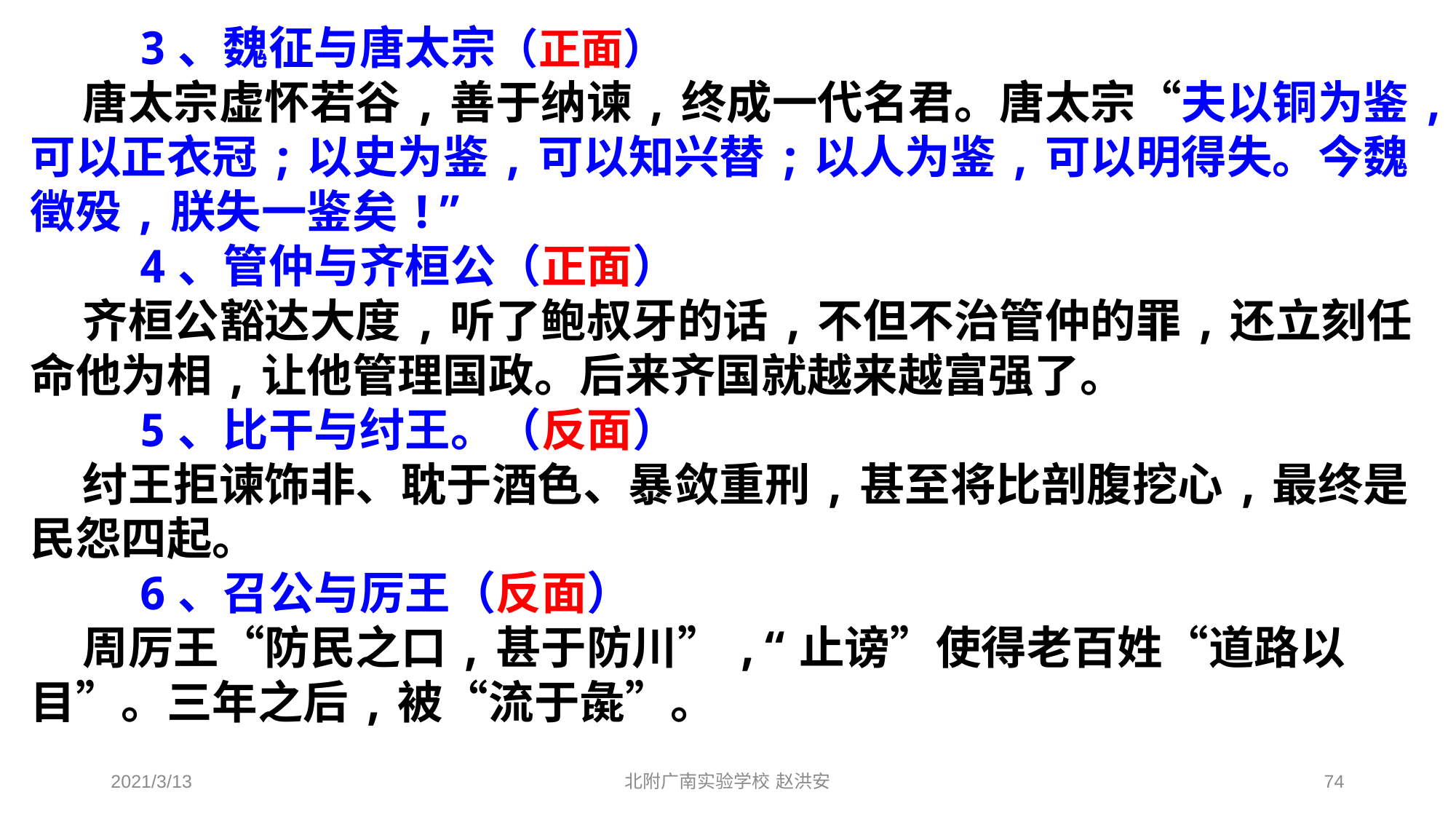

3、魏征与唐太宗（正面）
    唐太宗虚怀若谷,善于纳谏,终成一代名君。唐太宗“夫以铜为鉴,可以正衣冠;以史为鉴,可以知兴替;以人为鉴,可以明得失。今魏徵殁,朕失一鉴矣!”
    4、管仲与齐桓公（正面）
    齐桓公豁达大度,听了鲍叔牙的话,不但不治管仲的罪,还立刻任命他为相,让他管理国政。后来齐国就越来越富强了。
    5、比干与纣王。（反面）
    纣王拒谏饰非、耽于酒色、暴敛重刑,甚至将比剖腹挖心,最终是民怨四起。
    6、召公与厉王（反面）
    周厉王“防民之口,甚于防川”,“止谤”使得老百姓“道路以目”。三年之后,被“流于彘”。
2021/3/13
北附广南实验学校 赵洪安
74